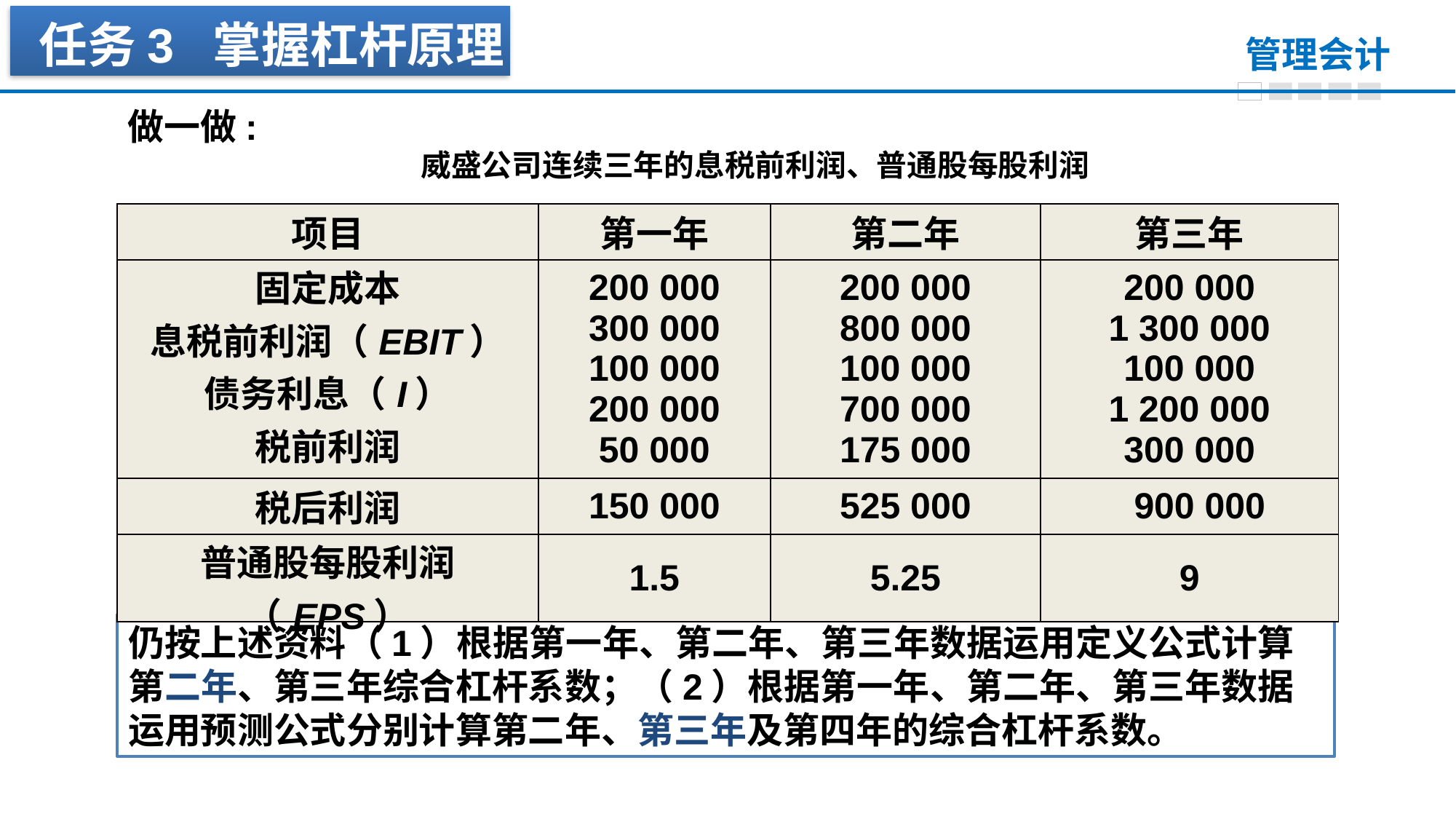

任务3  掌握杠杆原理
做一做:

威盛公司连续三年的息税前利润、普通股每股利润
| 项目 | 第一年 | 第二年 | 第三年 |
| --- | --- | --- | --- |
| 固定成本 息税前利润（EBIT） 债务利息（I） 税前利润 所得税(T) | 200 000 300 000 100 000 200 000 50 000 | 200 000 800 000 100 000 700 000 175 000 | 200 000 1 300 000 100 000 1 200 000 300 000 |
| 税后利润 | 150 000 | 525 000 | 900 000 |
| 普通股每股利润（EPS） | 1.5 | 5.25 | 9 |
仍按上述资料（1）根据第一年、第二年、第三年数据运用定义公式计算第二年、第三年综合杠杆系数；（2）根据第一年、第二年、第三年数据运用预测公式分别计算第二年、第三年及第四年的综合杠杆系数。